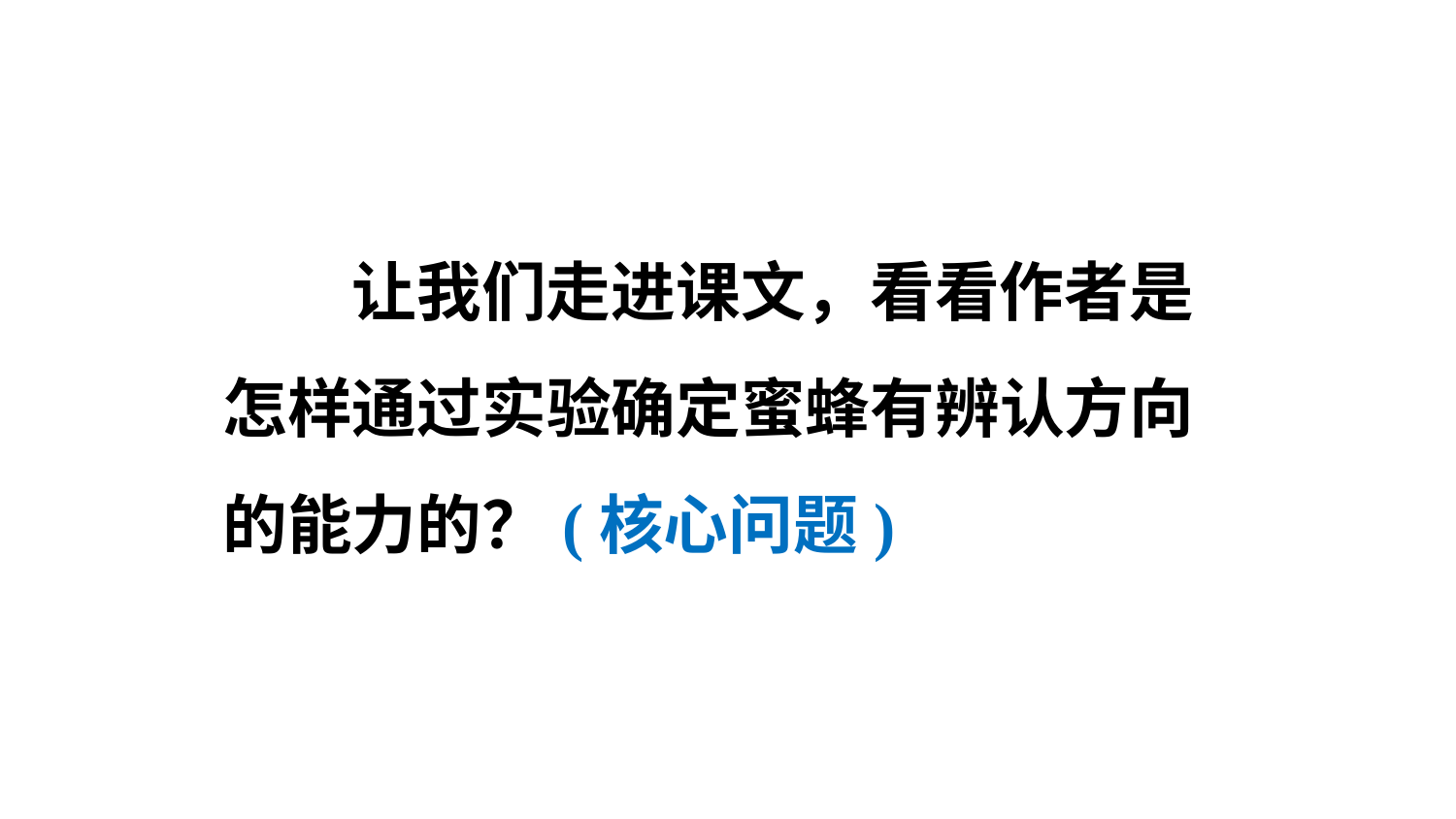

让我们走进课文，看看作者是怎样通过实验确定蜜蜂有辨认方向的能力的？(核心问题)